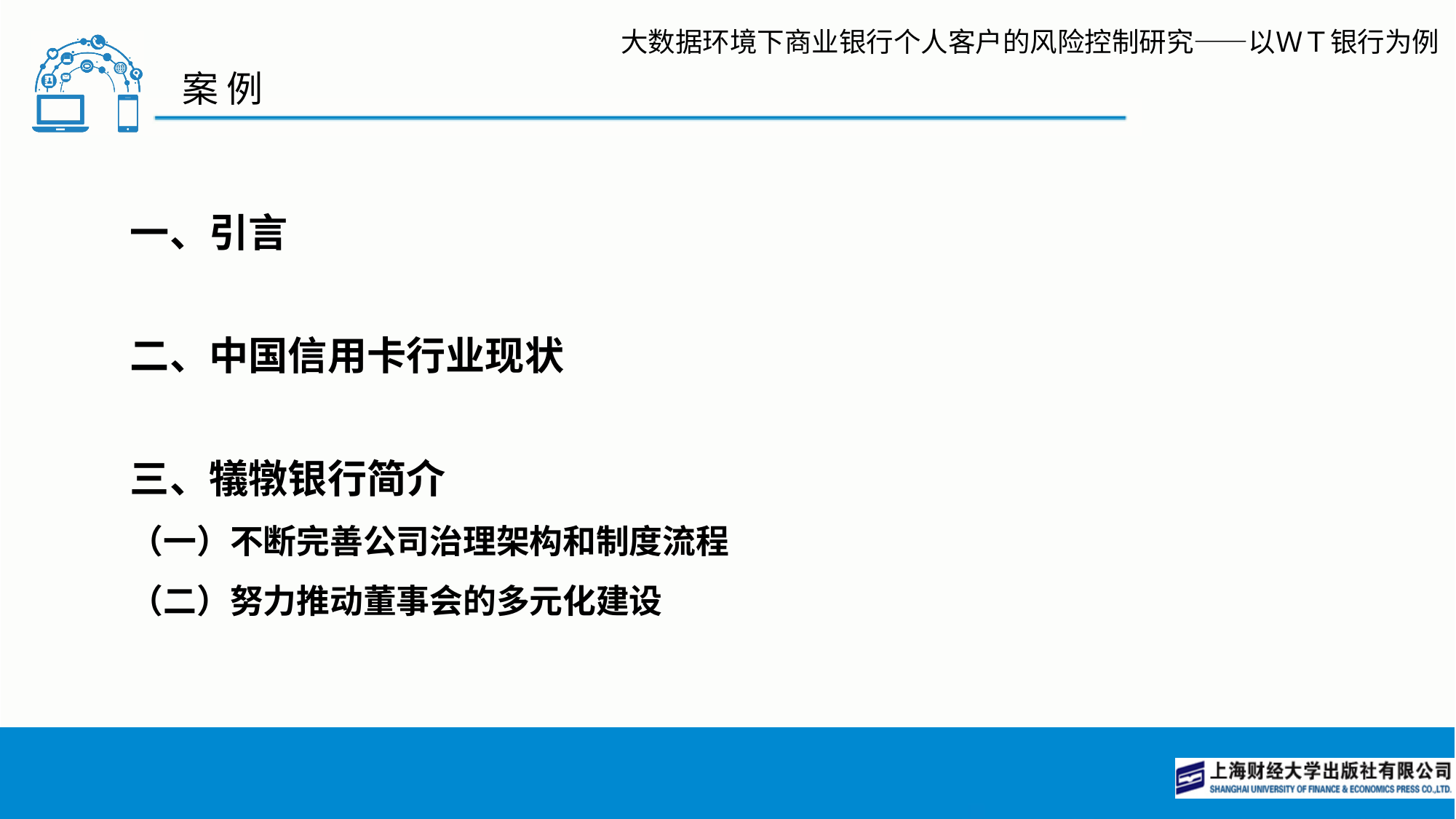

大数据环境下商业银行个人客户的风险控制研究——以ＷＴ银行为例
# 案 例
一、引言

二、中国信用卡行业现状

三、犠犜银行简介
（一）不断完善公司治理架构和制度流程
（二）努力推动董事会的多元化建设